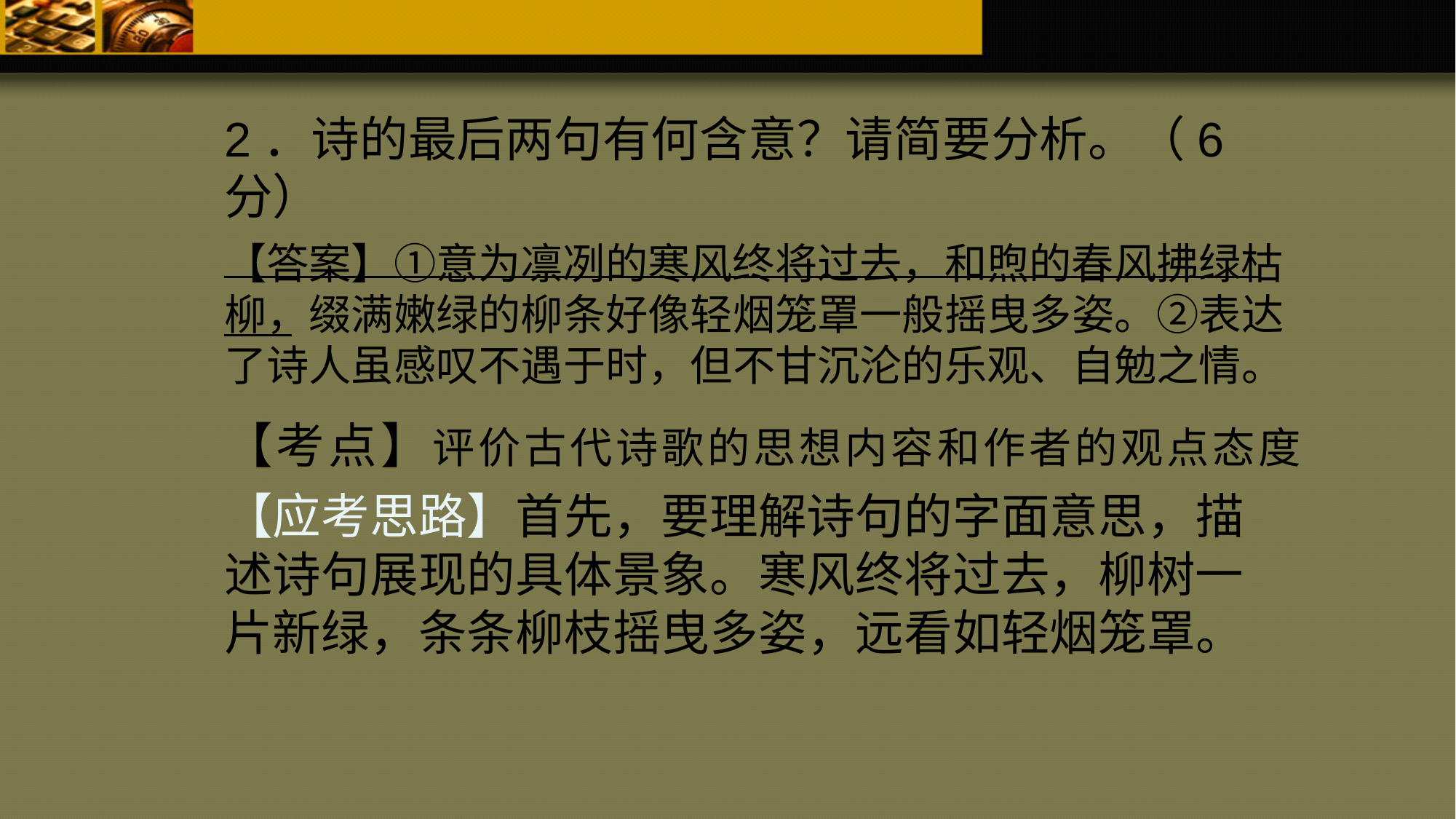

2．诗的最后两句有何含意？请简要分析。（6分）

【答案】①意为凛冽的寒风终将过去，和煦的春风拂绿枯柳，缀满嫩绿的柳条好像轻烟笼罩一般摇曳多姿。②表达了诗人虽感叹不遇于时，但不甘沉沦的乐观、自勉之情。

【考点】评价古代诗歌的思想内容和作者的观点态度
【应考思路】首先，要理解诗句的字面意思，描述诗句展现的具体景象。寒风终将过去，柳树一片新绿，条条柳枝摇曳多姿，远看如轻烟笼罩。